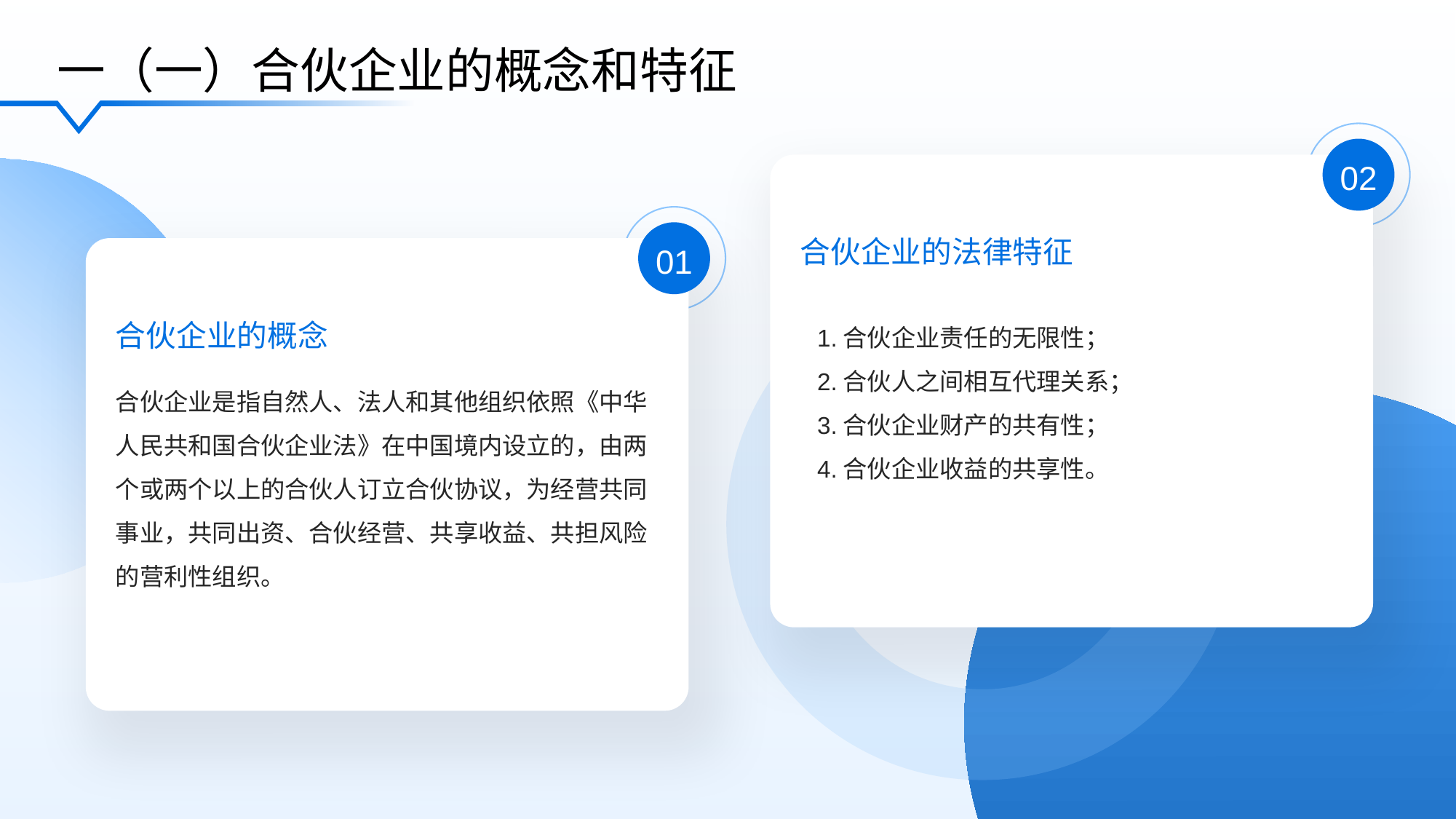

一（一）合伙企业的概念和特征

02

合伙企业的法律特征

01

合伙企业的概念

1.合伙企业责任的无限性；
2.合伙人之间相互代理关系；
3.合伙企业财产的共有性；
4.合伙企业收益的共享性。
合伙企业是指自然人、法人和其他组织依照《中华人民共和国合伙企业法》在中国境内设立的，由两个或两个以上的合伙人订立合伙协议，为经营共同事业，共同出资、合伙经营、共享收益、共担风险的营利性组织。